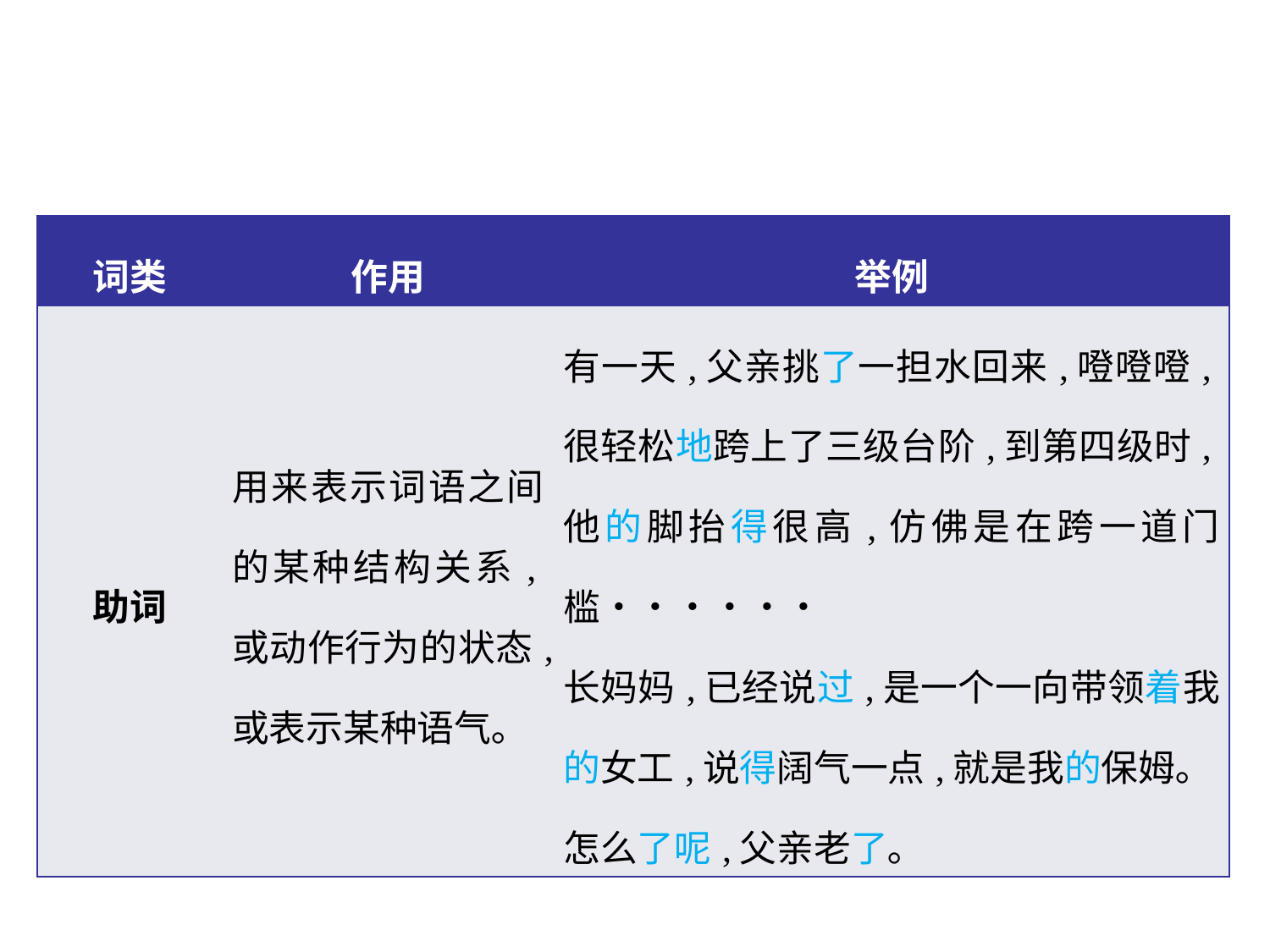

| 词类 | 作用 | 举例 |
| --- | --- | --- |
| 助词 | 用来表示词语之间的某种结构关系,或动作行为的状态,或表示某种语气｡ | 有一天,父亲挑了一担水回来,噔噔噔,很轻松地跨上了三级台阶,到第四级时,他的脚抬得很高,仿佛是在跨一道门槛•••••• 长妈妈,已经说过,是一个一向带领着我的女工,说得阔气一点,就是我的保姆｡ 怎么了呢,父亲老了｡ |